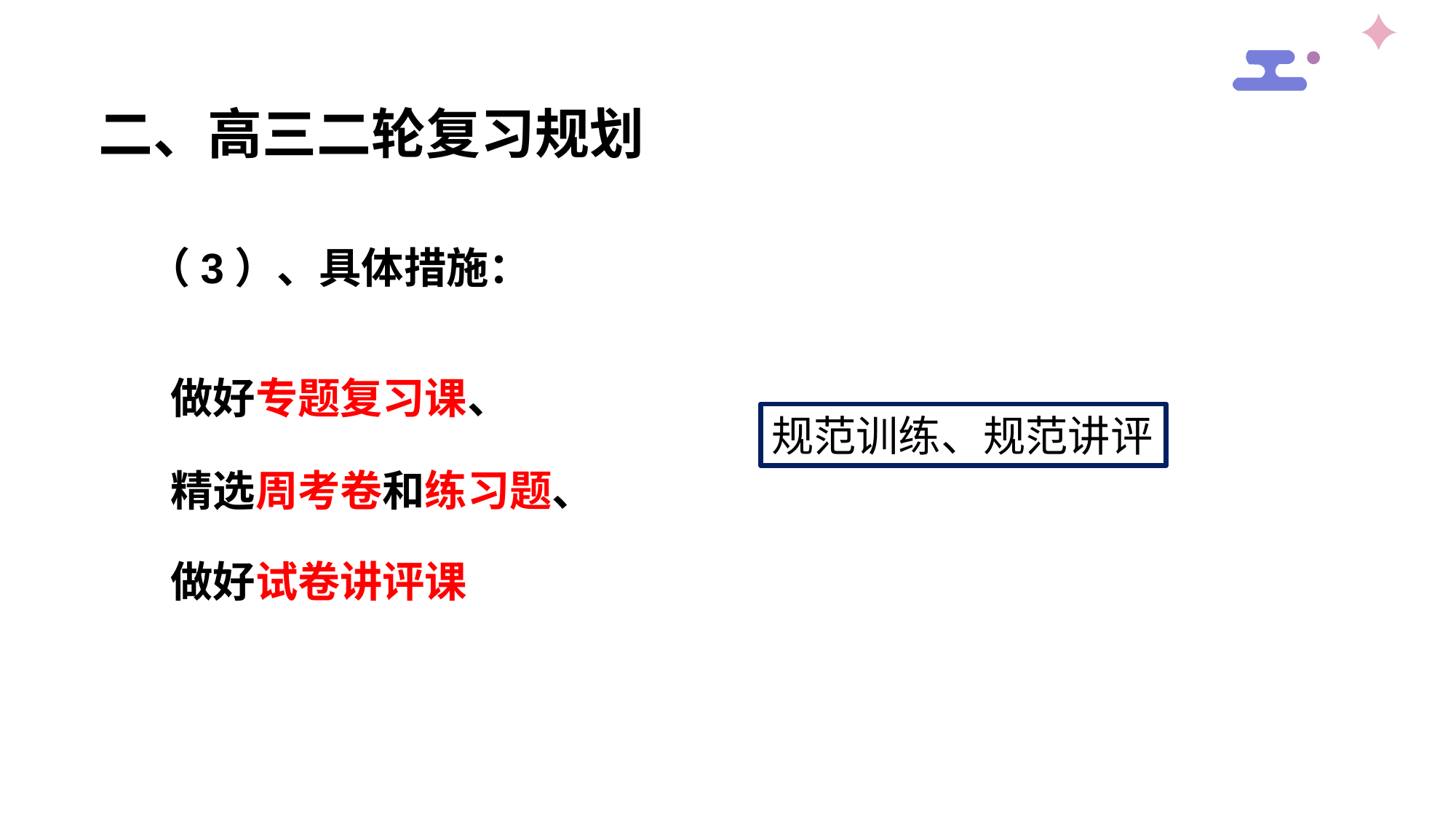

二、高三二轮复习规划
（3）、具体措施：
做好专题复习课、
精选周考卷和练习题、
做好试卷讲评课
规范训练、规范讲评